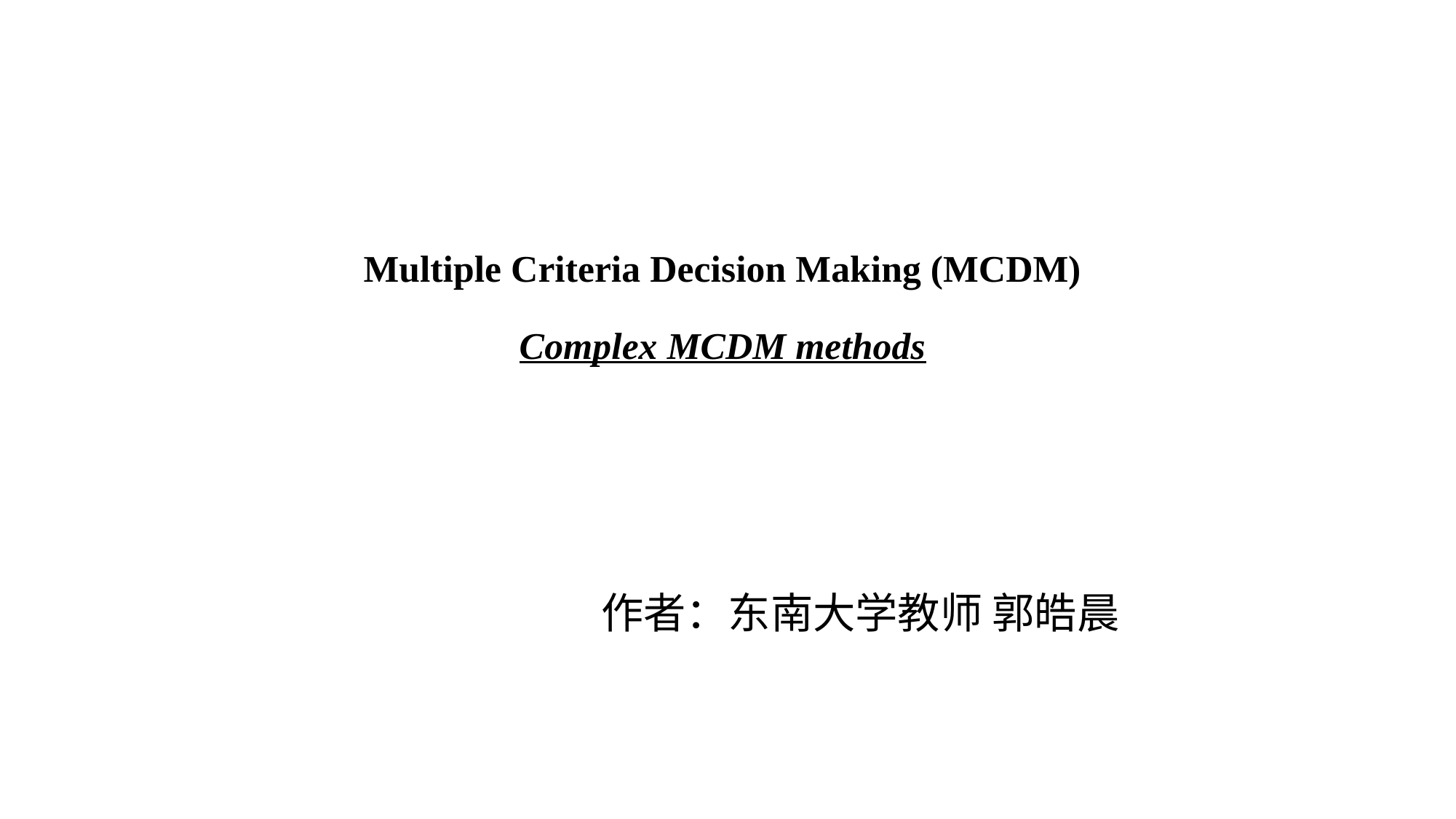

Multiple Criteria Decision Making (MCDM)
Complex MCDM methods
作者：东南大学教师 郭皓晨